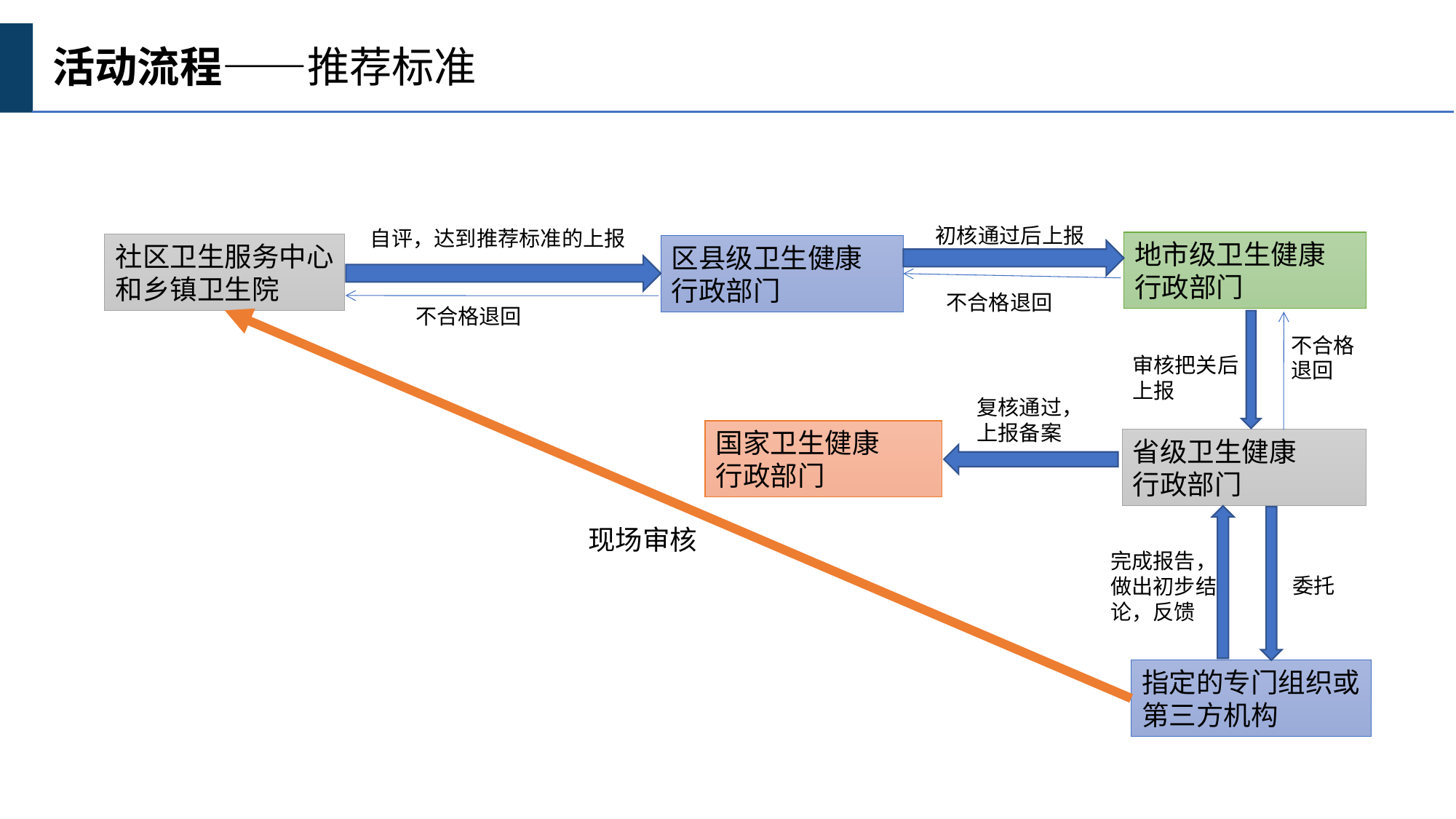

活动流程——推荐标准

初核通过后上报
自评，达到推荐标准的上报
地市级卫生健康
行政部门
社区卫生服务中心
和乡镇卫生院
区县级卫生健康
行政部门

不合格退回
不合格退回

不合格退回
审核把关后上报
复核通过，上报备案
国家卫生健康
行政部门
省级卫生健康
行政部门

现场审核
完成报告，做出初步结论，反馈
委托

指定的专门组织或
第三方机构